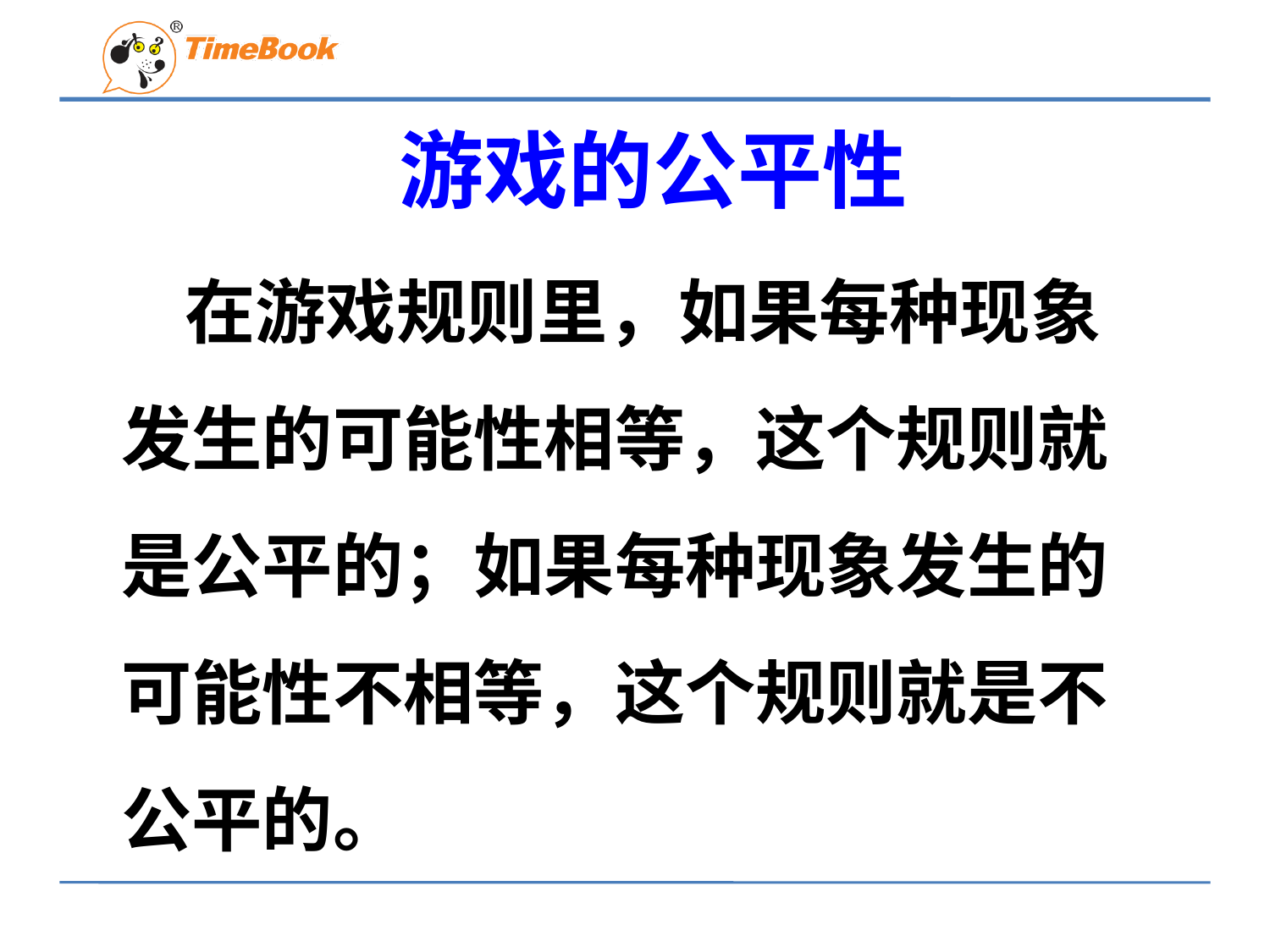

游戏的公平性
在游戏规则里，如果每种现象发生的可能性相等，这个规则就是公平的；如果每种现象发生的可能性不相等，这个规则就是不公平的。